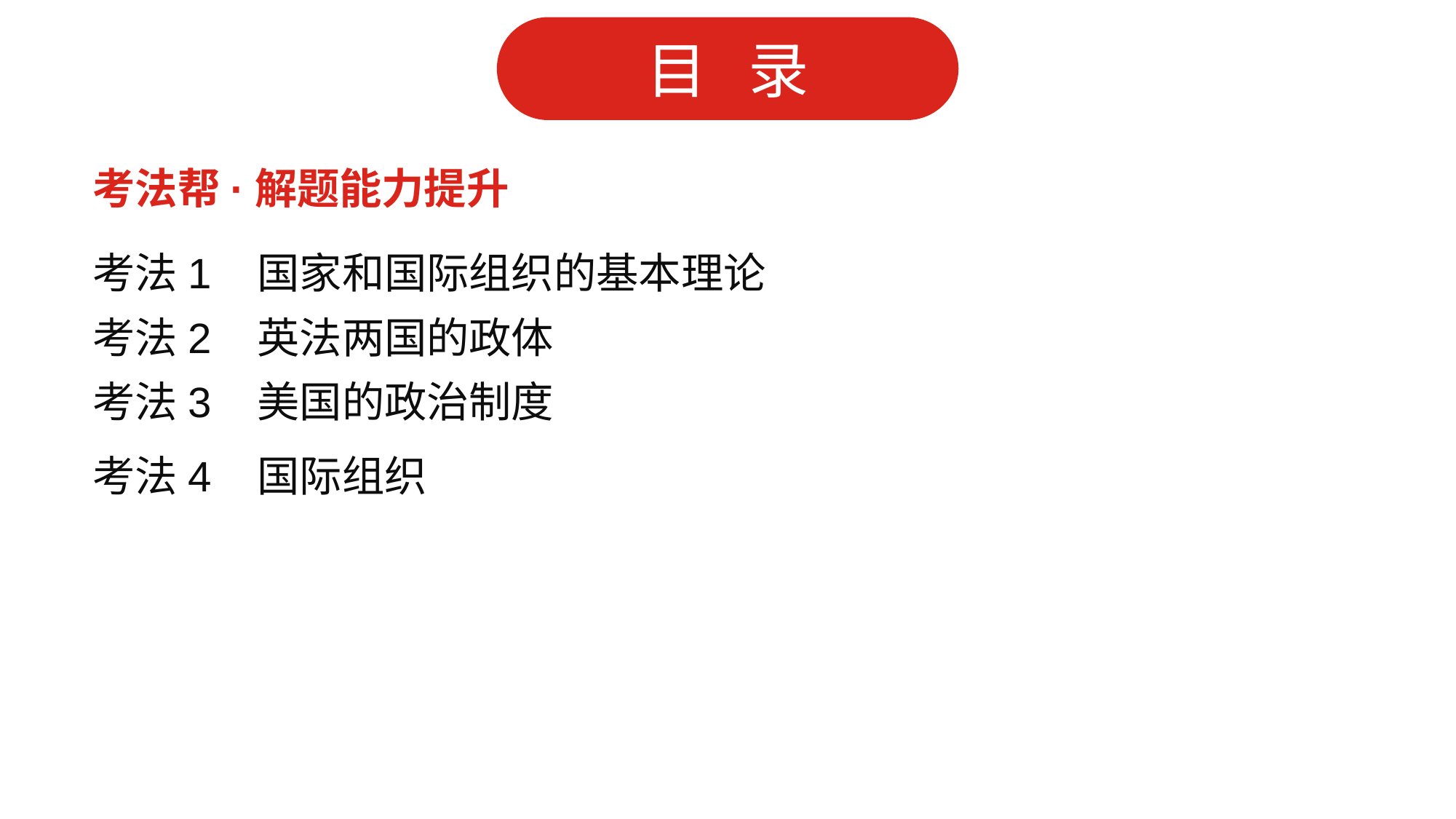

考法帮·解题能力提升
考法1   国家和国际组织的基本理论
考法2   英法两国的政体
考法3   美国的政治制度
考法4   国际组织